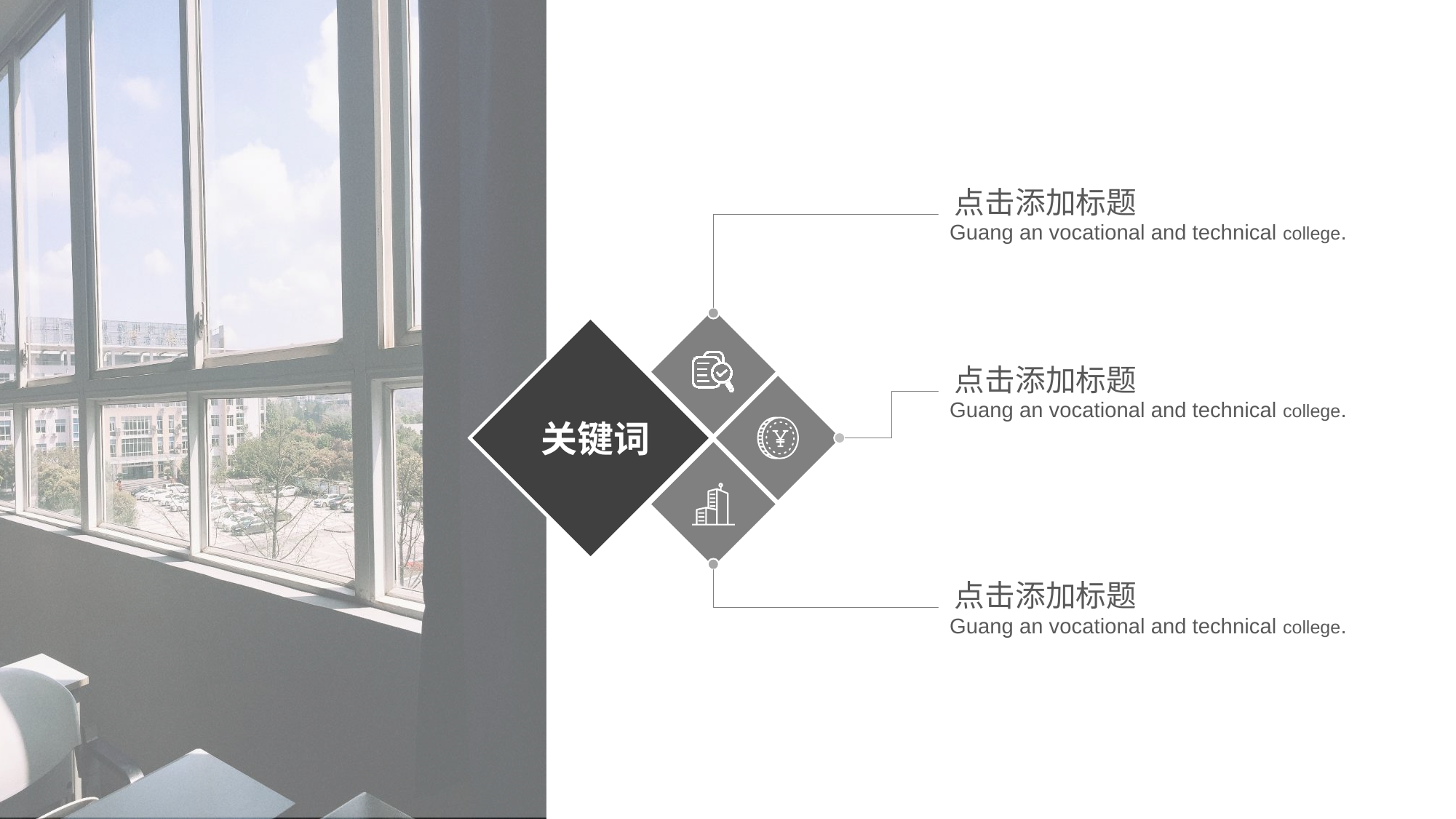

点击添加标题
Guang an vocational and technical college.

关键词

点击添加标题
Guang an vocational and technical college.

点击添加标题
Guang an vocational and technical college.